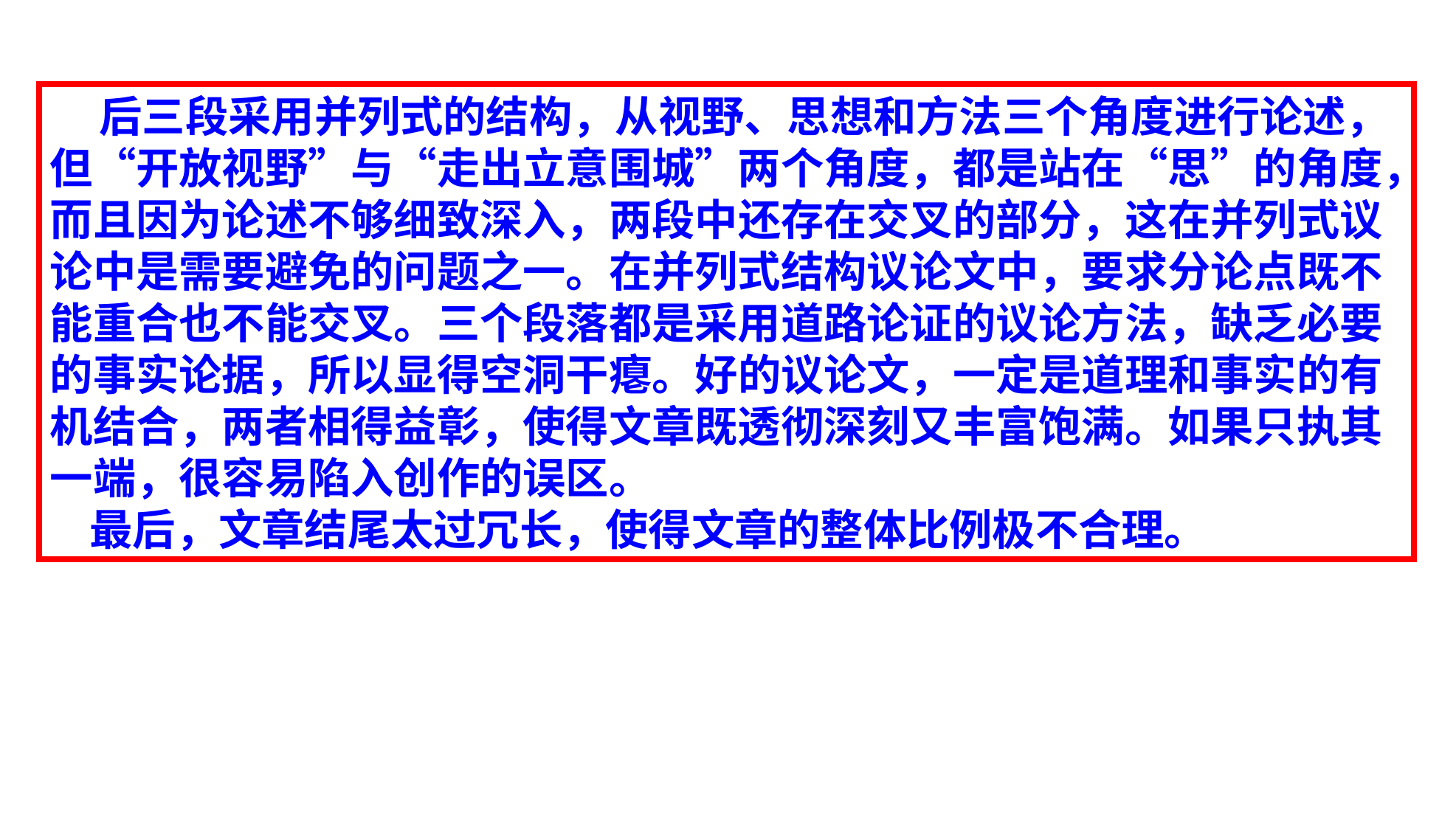

后三段采用并列式的结构，从视野、思想和方法三个角度进行论述，但“开放视野”与“走出立意围城”两个角度，都是站在“思”的角度，而且因为论述不够细致深入，两段中还存在交叉的部分，这在并列式议论中是需要避免的问题之一。在并列式结构议论文中，要求分论点既不能重合也不能交叉。三个段落都是采用道路论证的议论方法，缺乏必要的事实论据，所以显得空洞干瘪。好的议论文，一定是道理和事实的有机结合，两者相得益彰，使得文章既透彻深刻又丰富饱满。如果只执其一端，很容易陷入创作的误区。
   最后，文章结尾太过冗长，使得文章的整体比例极不合理。